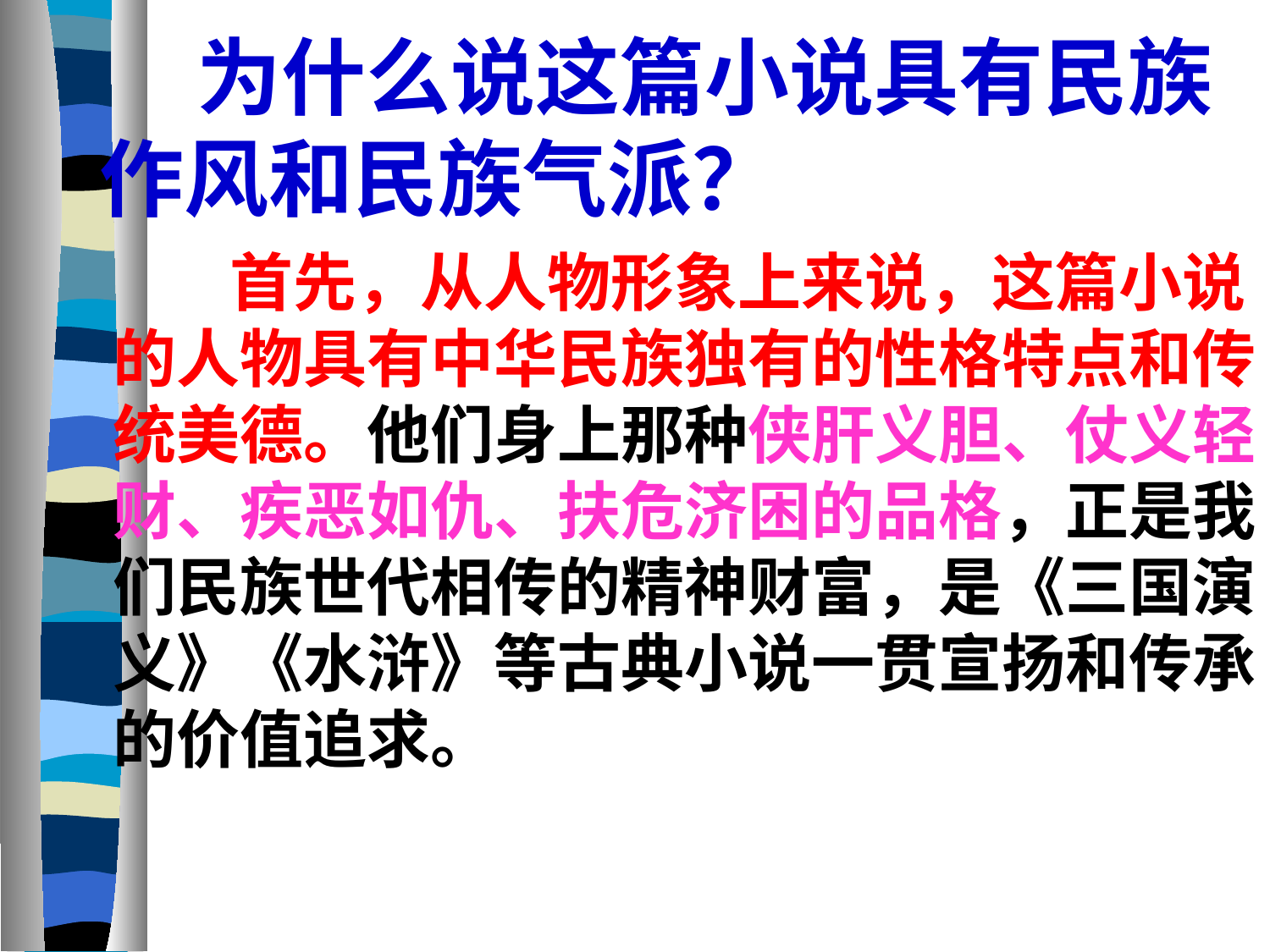

为什么说这篇小说具有民族作风和民族气派？
        首先，从人物形象上来说，这篇小说的人物具有中华民族独有的性格特点和传统美德。他们身上那种侠肝义胆、仗义轻财、疾恶如仇、扶危济困的品格，正是我们民族世代相传的精神财富，是《三国演义》《水浒》等古典小说一贯宣扬和传承的价值追求。